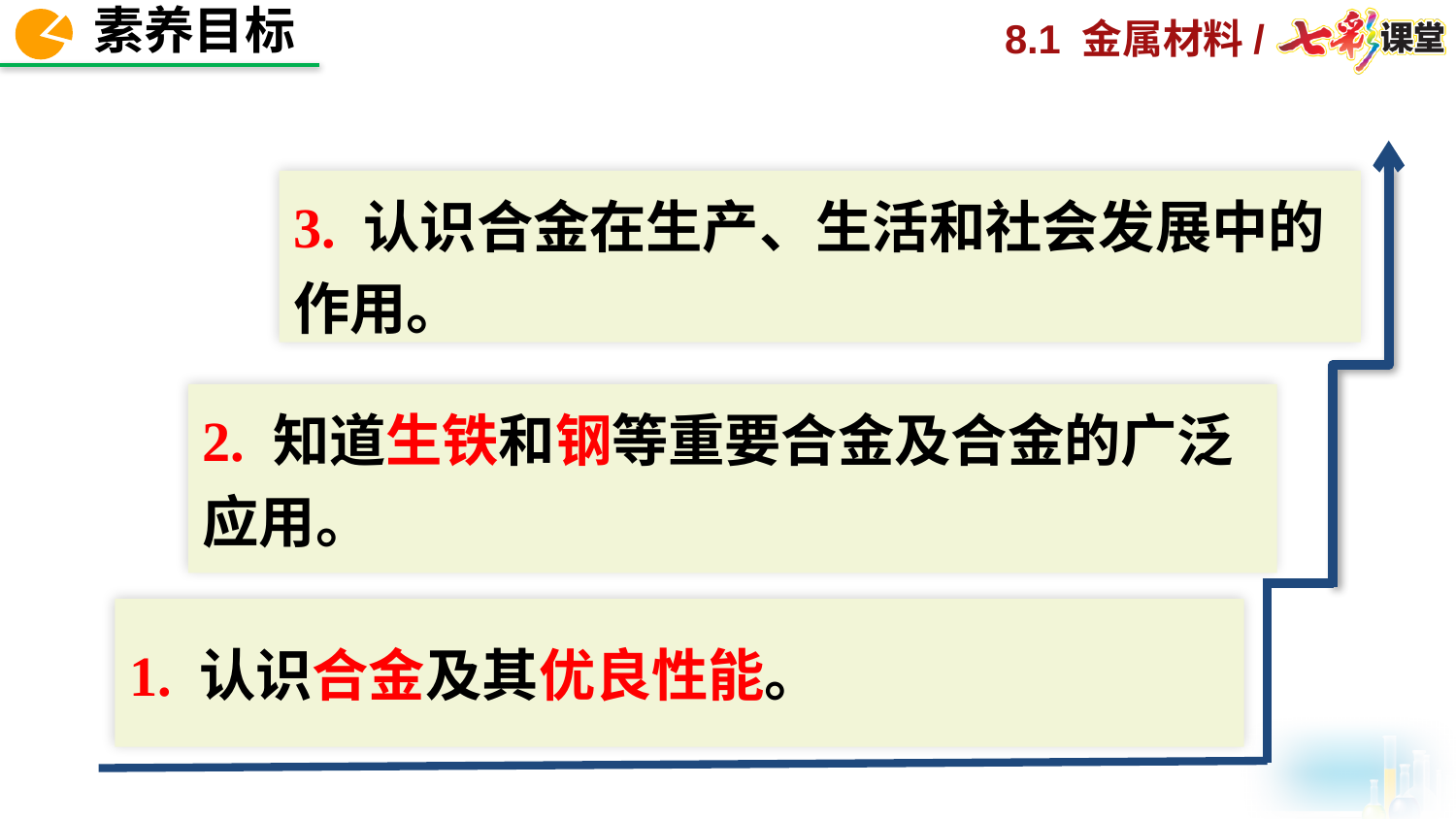

3. 认识合金在生产、生活和社会发展中的作用。
2. 知道生铁和钢等重要合金及合金的广泛应用。
1. 认识合金及其优良性能。